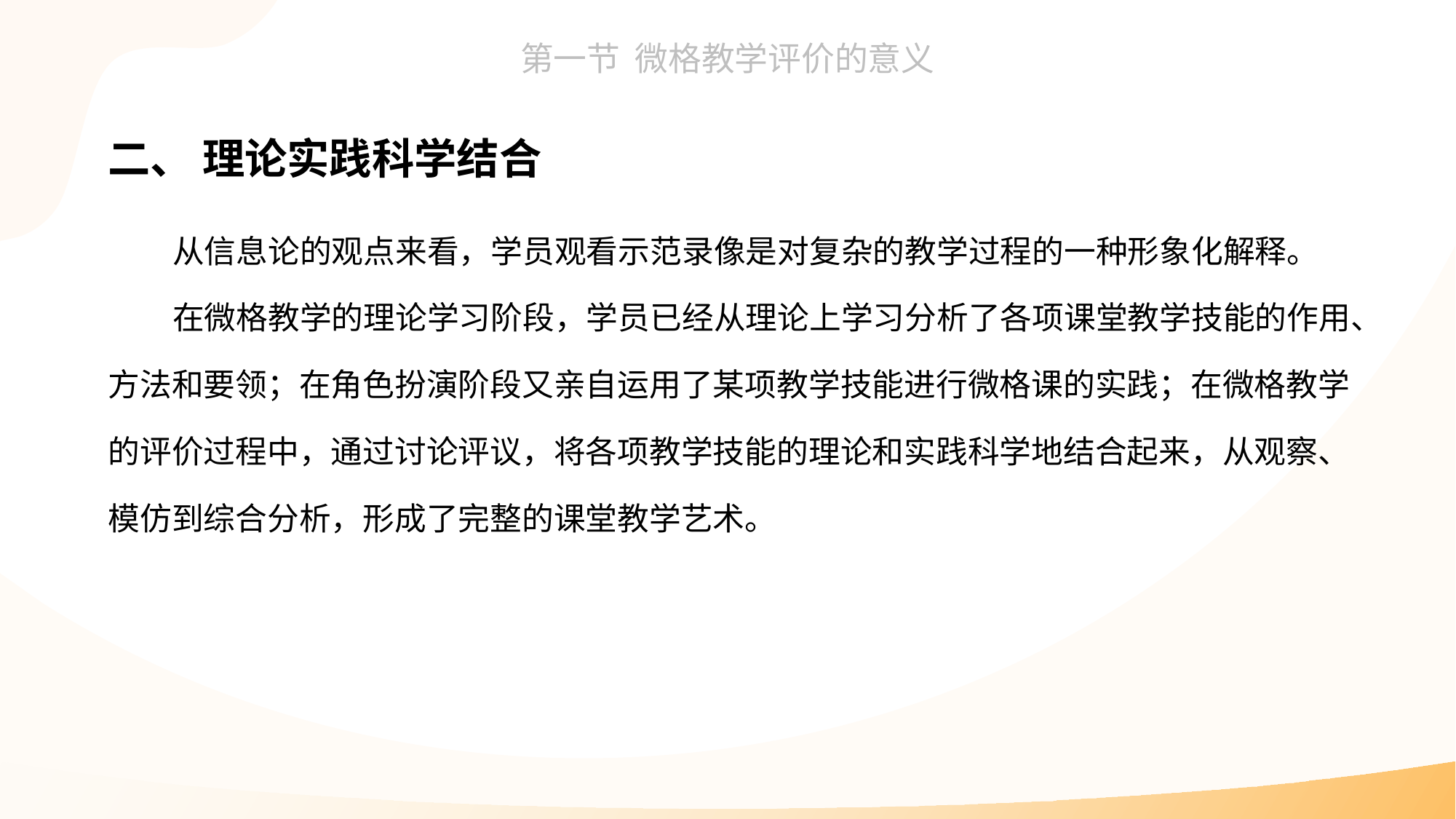

二、 理论实践科学结合
从信息论的观点来看，学员观看示范录像是对复杂的教学过程的一种形象化解释。
在微格教学的理论学习阶段，学员已经从理论上学习分析了各项课堂教学技能的作用、方法和要领；在角色扮演阶段又亲自运用了某项教学技能进行微格课的实践；在微格教学的评价过程中，通过讨论评议，将各项教学技能的理论和实践科学地结合起来，从观察、模仿到综合分析，形成了完整的课堂教学艺术。